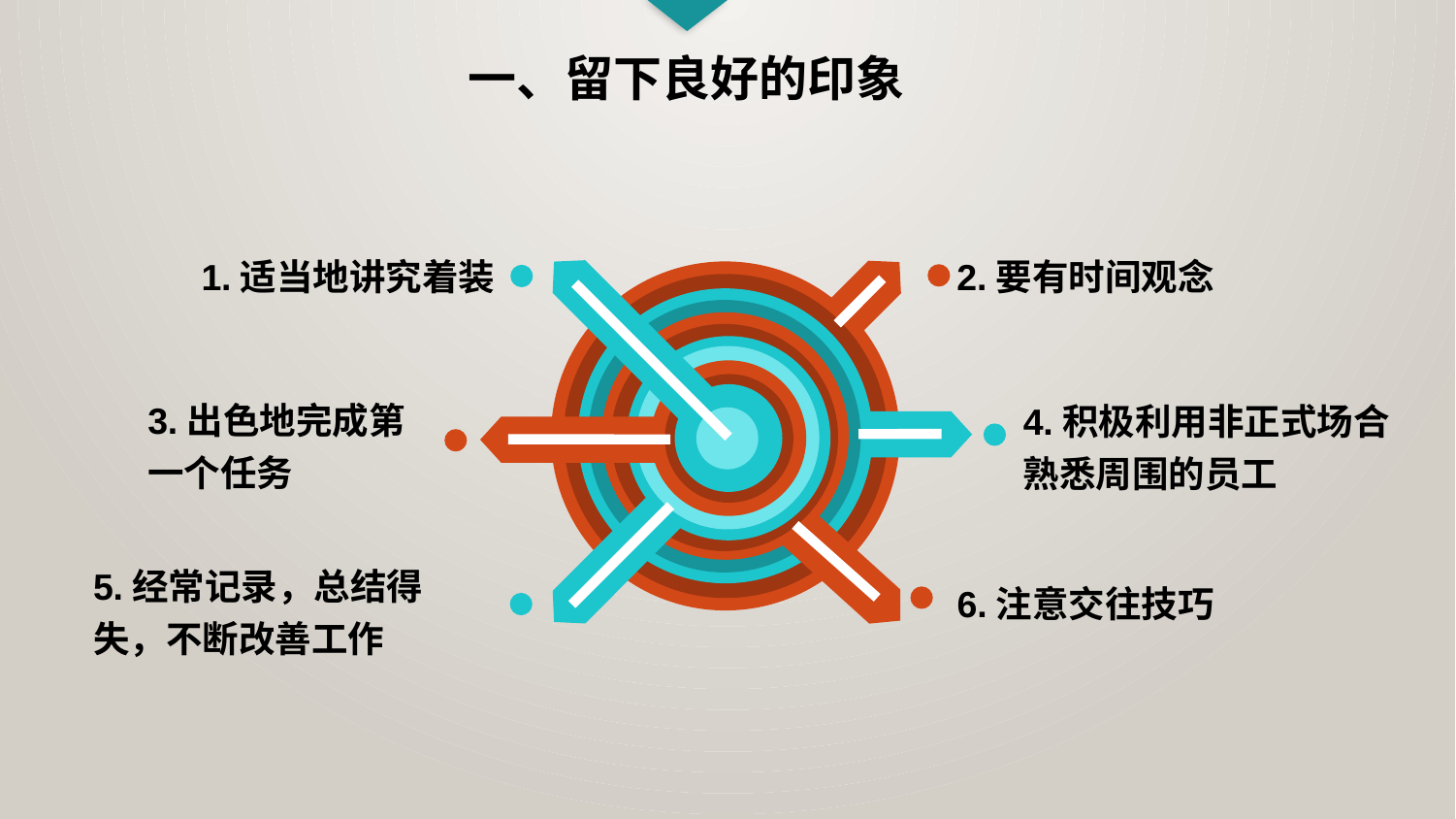

一、留下良好的印象
1.适当地讲究着装
2.要有时间观念

3.出色地完成第一个任务
4.积极利用非正式场合熟悉周围的员工

5.经常记录，总结得失，不断改善工作
6.注意交往技巧